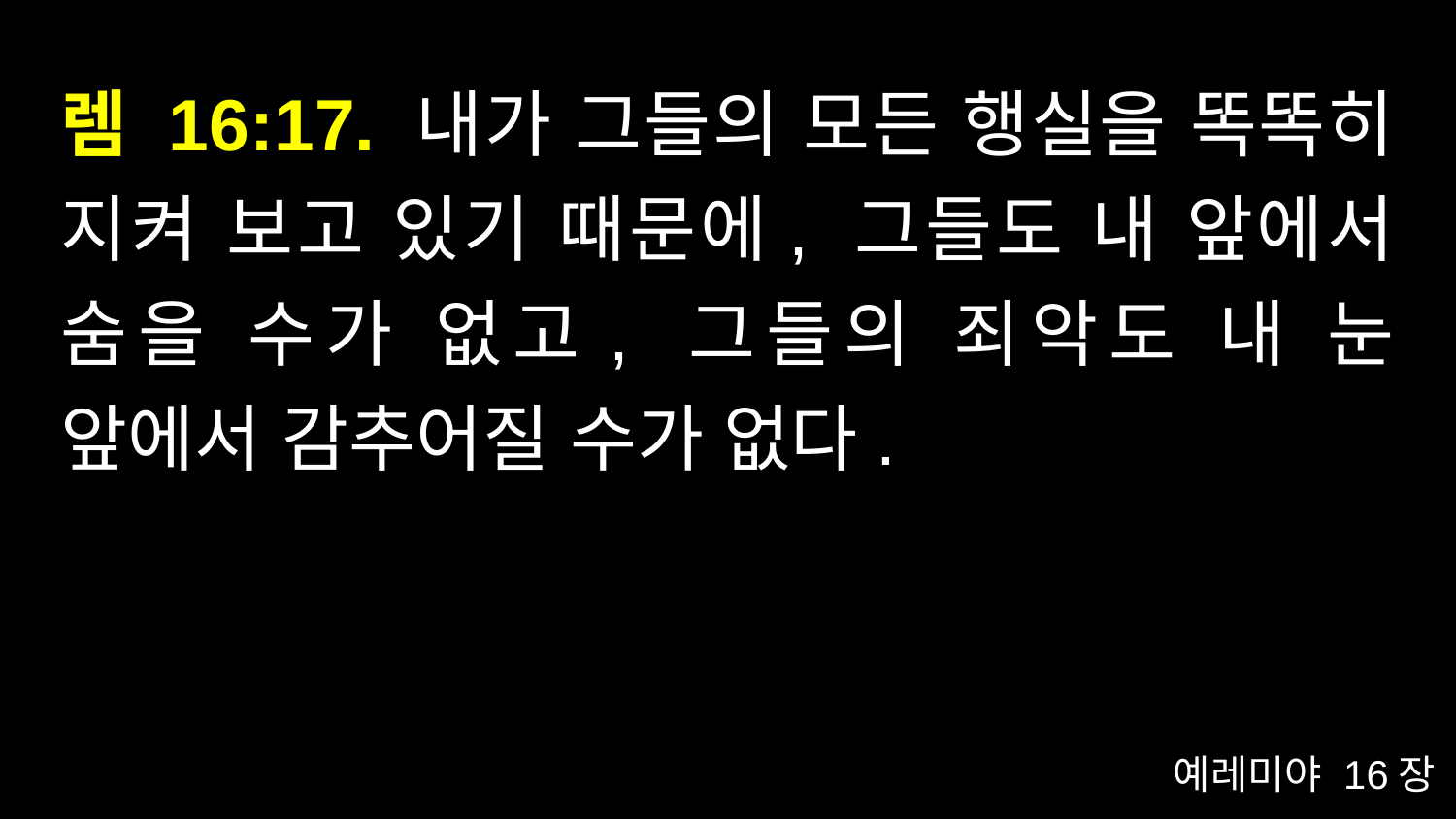

# 렘 16:17. 내가 그들의 모든 행실을 똑똑히 지켜 보고 있기 때문에, 그들도 내 앞에서 숨을 수가 없고, 그들의 죄악도 내 눈 앞에서 감추어질 수가 없다.
예레미야 16장